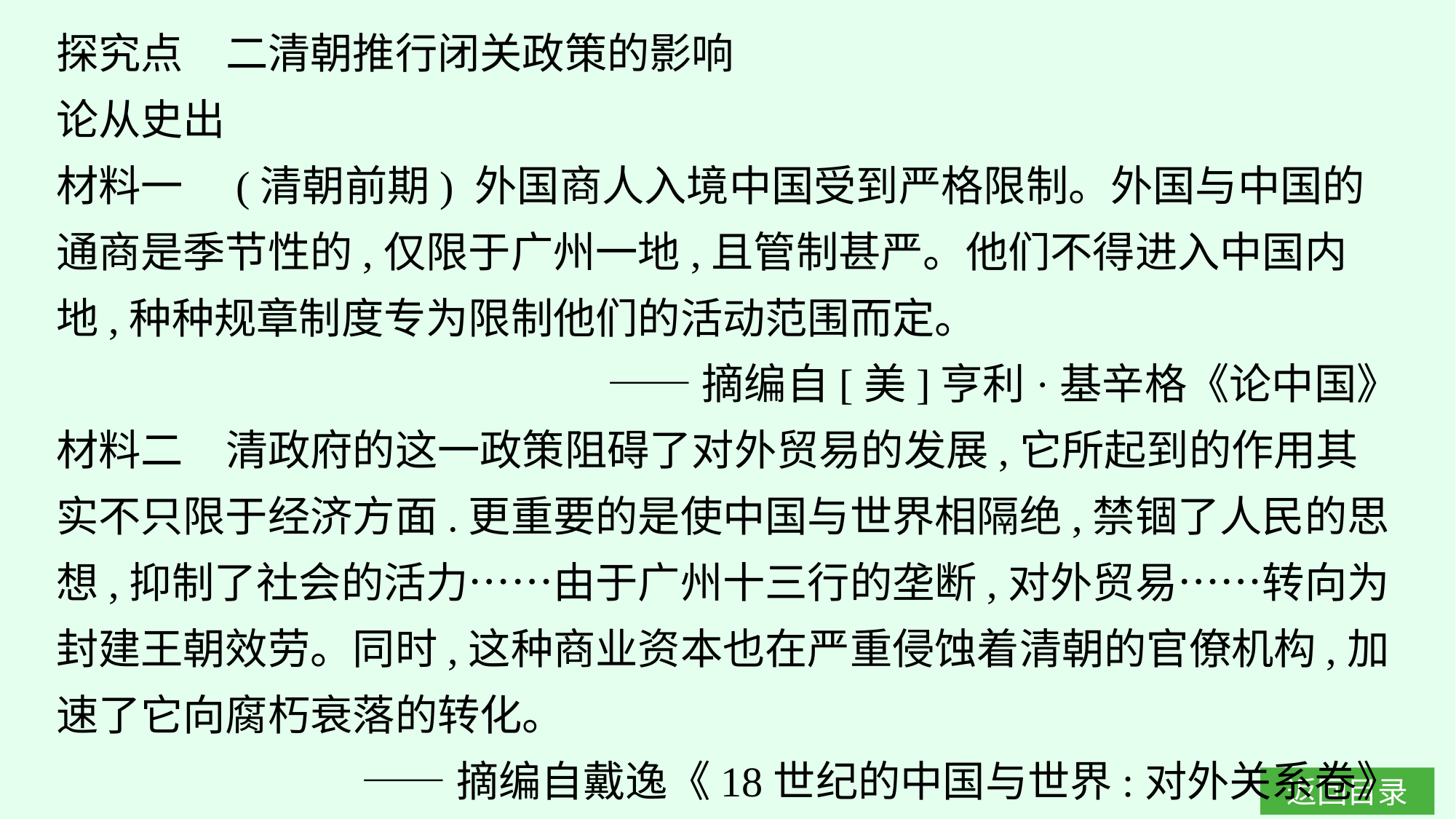

探究点　二清朝推行闭关政策的影响
论从史出
材料一　(清朝前期) 外国商人入境中国受到严格限制。外国与中国的通商是季节性的,仅限于广州一地,且管制甚严。他们不得进入中国内地,种种规章制度专为限制他们的活动范围而定。
——摘编自[美]亨利·基辛格《论中国》
材料二　清政府的这一政策阻碍了对外贸易的发展,它所起到的作用其实不只限于经济方面.更重要的是使中国与世界相隔绝,禁锢了人民的思想,抑制了社会的活力……由于广州十三行的垄断,对外贸易……转向为封建王朝效劳。同时,这种商业资本也在严重侵蚀着清朝的官僚机构,加速了它向腐朽衰落的转化。
——摘编自戴逸《18世纪的中国与世界:对外关系卷》